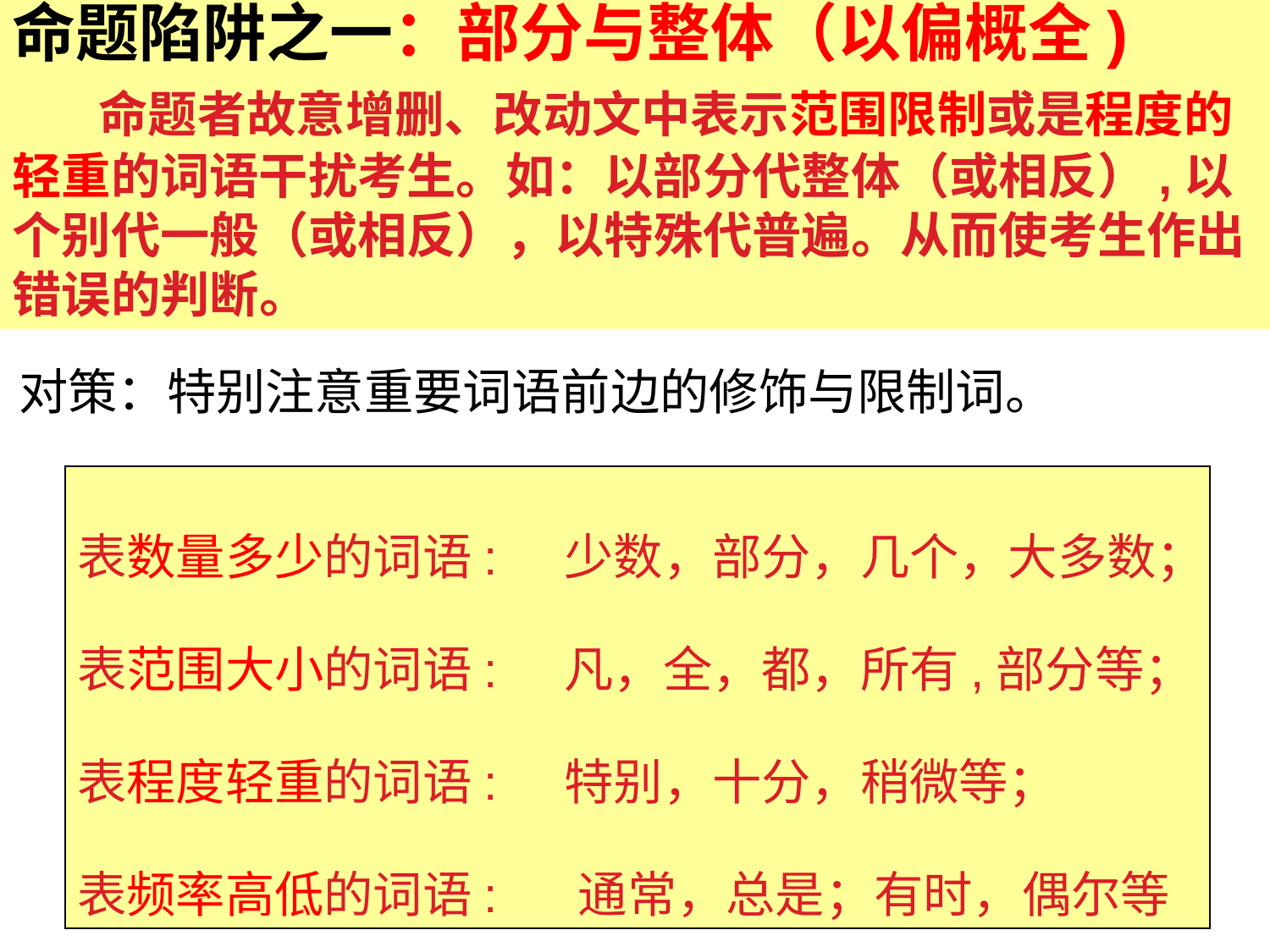

命题陷阱之一：部分与整体（以偏概全)
     命题者故意增删、改动文中表示范围限制或是程度的轻重的词语干扰考生。如：以部分代整体（或相反）,以个别代一般（或相反），以特殊代普遍。从而使考生作出错误的判断。
对策：特别注意重要词语前边的修饰与限制词。
表数量多少的词语:    少数，部分，几个，大多数；
表范围大小的词语:    凡，全，都，所有,部分等；
表程度轻重的词语:    特别，十分，稍微等；
表频率高低的词语:     通常，总是；有时，偶尔等